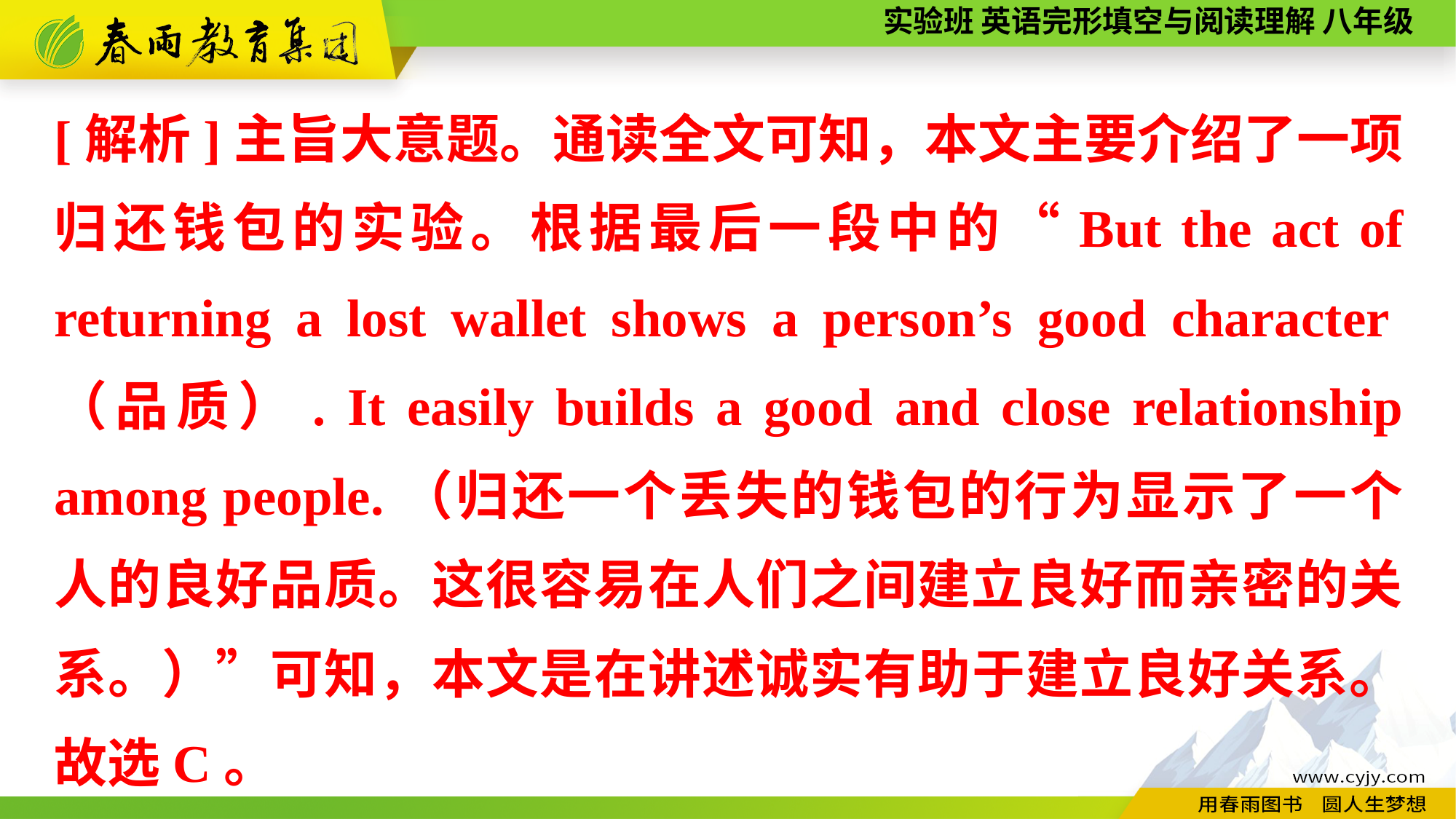

[解析]主旨大意题。通读全文可知，本文主要介绍了一项归还钱包的实验。根据最后一段中的“But the act of returning a lost wallet shows a person’s good character（品质）. It easily builds a good and close relationship among people.（归还一个丢失的钱包的行为显示了一个人的良好品质。这很容易在人们之间建立良好而亲密的关系。）”可知，本文是在讲述诚实有助于建立良好关系。故选C。